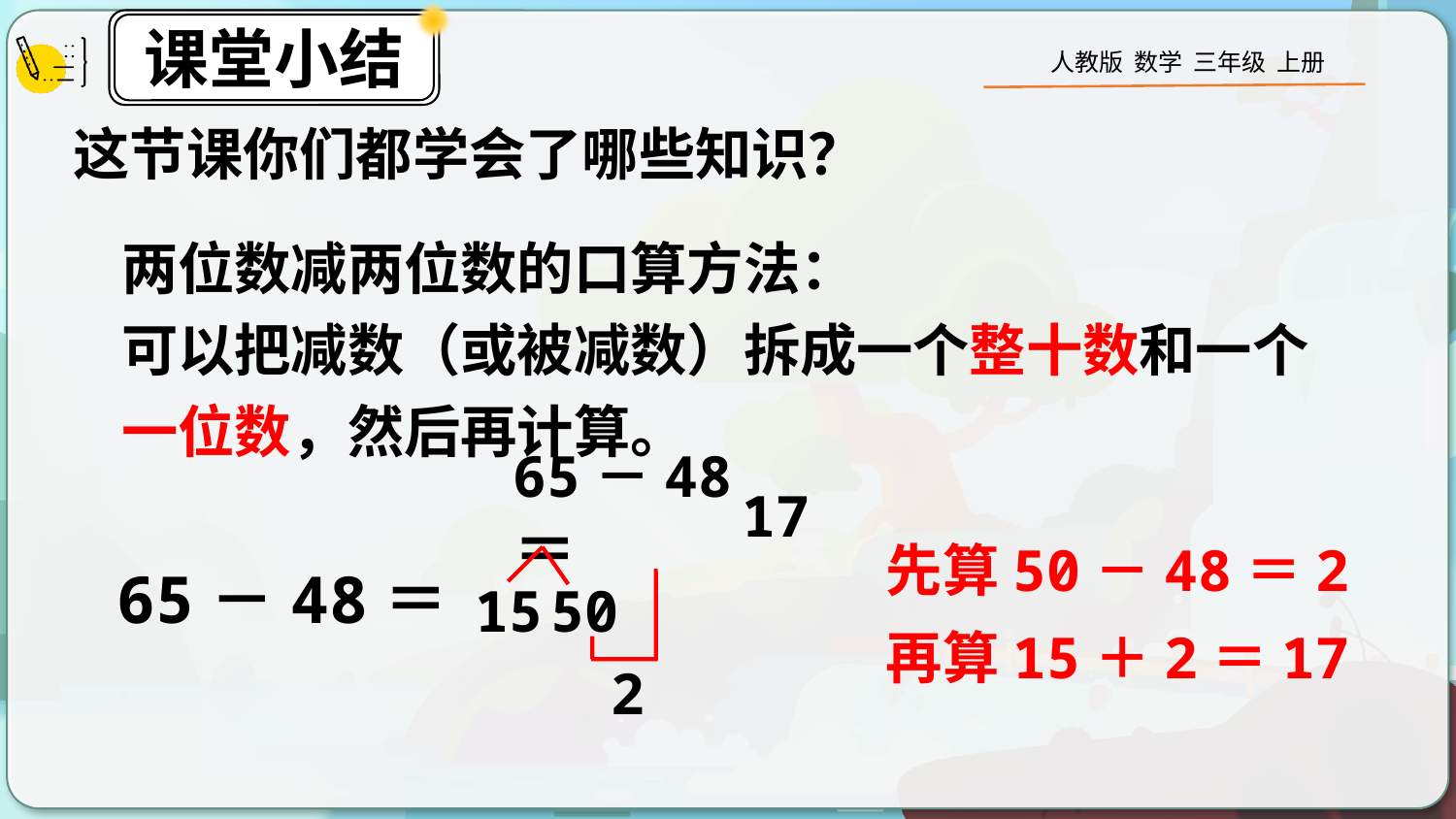

这节课你们都学会了哪些知识？
两位数减两位数的口算方法：
可以把减数（或被减数）拆成一个整十数和一个一位数，然后再计算。
65－48＝
17
先算50－48＝2

65－48＝

15
50
再算15＋2＝17
2